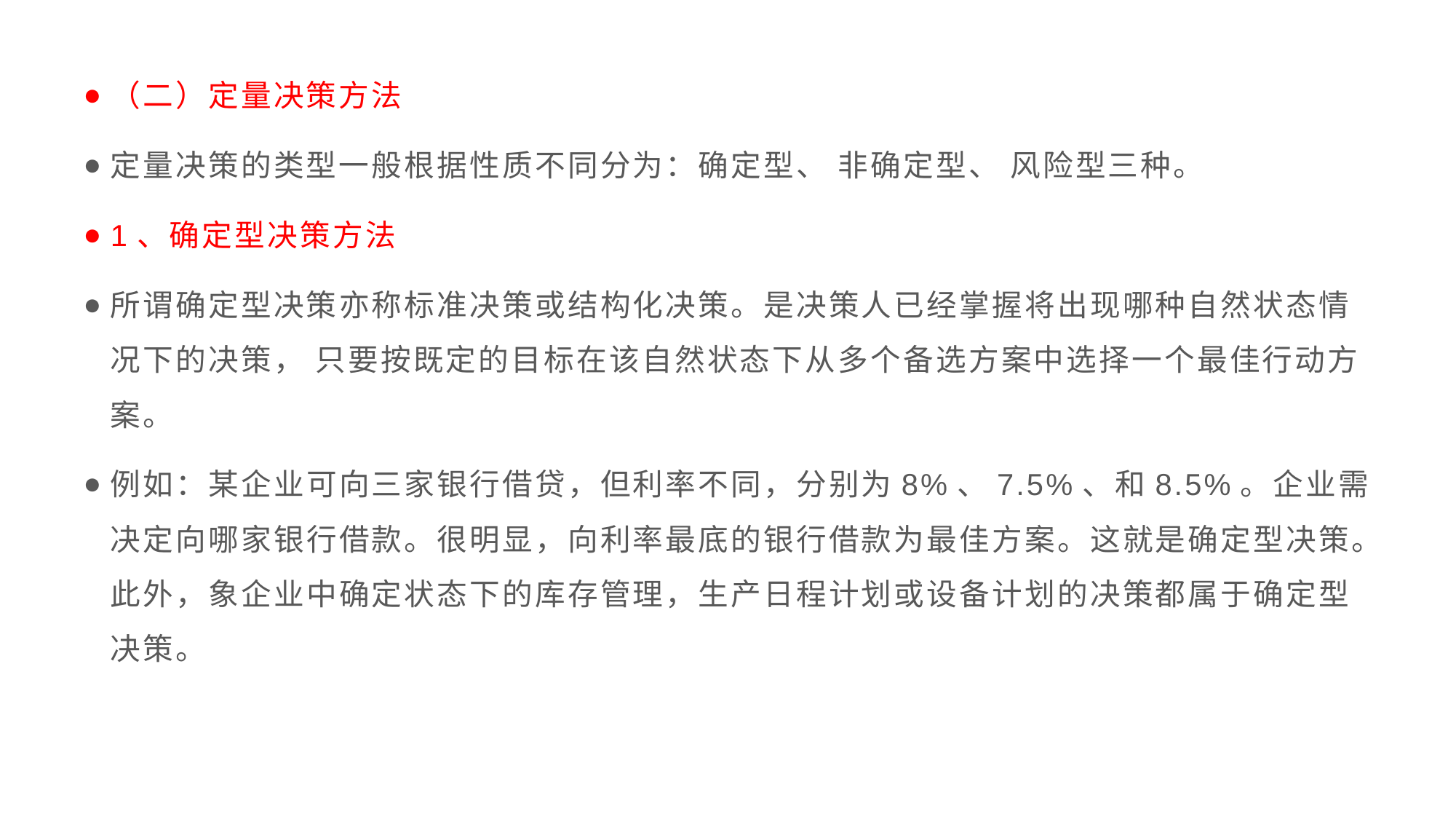

（二）定量决策方法
定量决策的类型一般根据性质不同分为：确定型、 非确定型、 风险型三种。
1、确定型决策方法
所谓确定型决策亦称标准决策或结构化决策。是决策人已经掌握将出现哪种自然状态情况下的决策， 只要按既定的目标在该自然状态下从多个备选方案中选择一个最佳行动方案。
例如：某企业可向三家银行借贷，但利率不同，分别为8%、7.5%、和8.5%。企业需决定向哪家银行借款。很明显，向利率最底的银行借款为最佳方案。这就是确定型决策。此外，象企业中确定状态下的库存管理，生产日程计划或设备计划的决策都属于确定型决策。

17